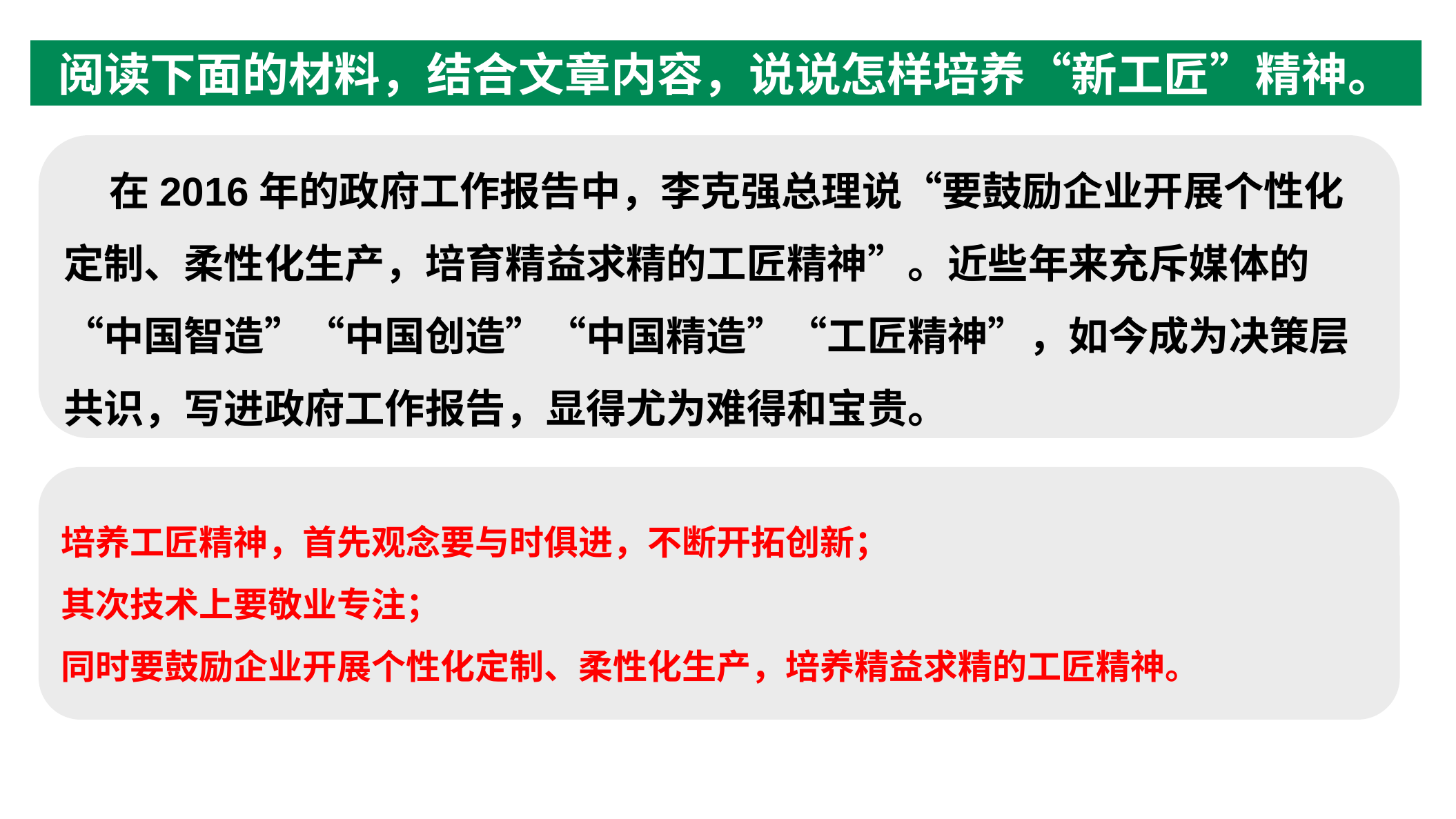

阅读下面的材料，结合文章内容，说说怎样培养“新工匠”精神。
    在2016年的政府工作报告中，李克强总理说“要鼓励企业开展个性化定制、柔性化生产，培育精益求精的工匠精神”。近些年来充斥媒体的“中国智造”“中国创造”“中国精造”“工匠精神”，如今成为决策层共识，写进政府工作报告，显得尤为难得和宝贵。
培养工匠精神，首先观念要与时俱进，不断开拓创新；
其次技术上要敬业专注；
同时要鼓励企业开展个性化定制、柔性化生产，培养精益求精的工匠精神。